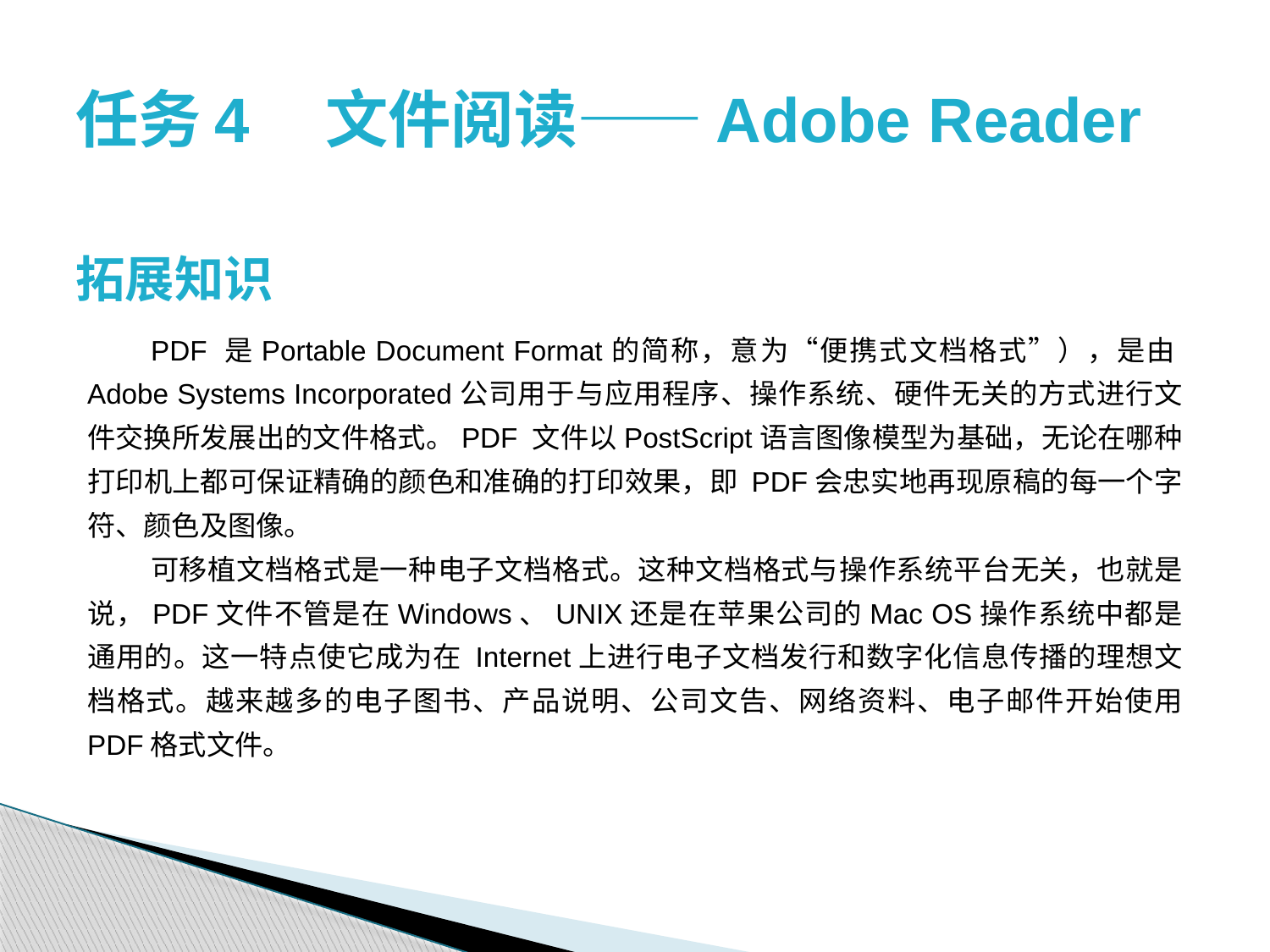

# 任务4　文件阅读——Adobe Reader
拓展知识
PDF 是Portable Document Format的简称，意为“便携式文档格式”），是由Adobe Systems Incorporated公司用于与应用程序、操作系统、硬件无关的方式进行文件交换所发展出的文件格式。PDF 文件以PostScript语言图像模型为基础，无论在哪种打印机上都可保证精确的颜色和准确的打印效果，即 PDF会忠实地再现原稿的每一个字符、颜色及图像。
可移植文档格式是一种电子文档格式。这种文档格式与操作系统平台无关，也就是说，PDF文件不管是在Windows、UNIX还是在苹果公司的Mac OS操作系统中都是通用的。这一特点使它成为在 Internet上进行电子文档发行和数字化信息传播的理想文档格式。越来越多的电子图书、产品说明、公司文告、网络资料、电子邮件开始使用 PDF格式文件。